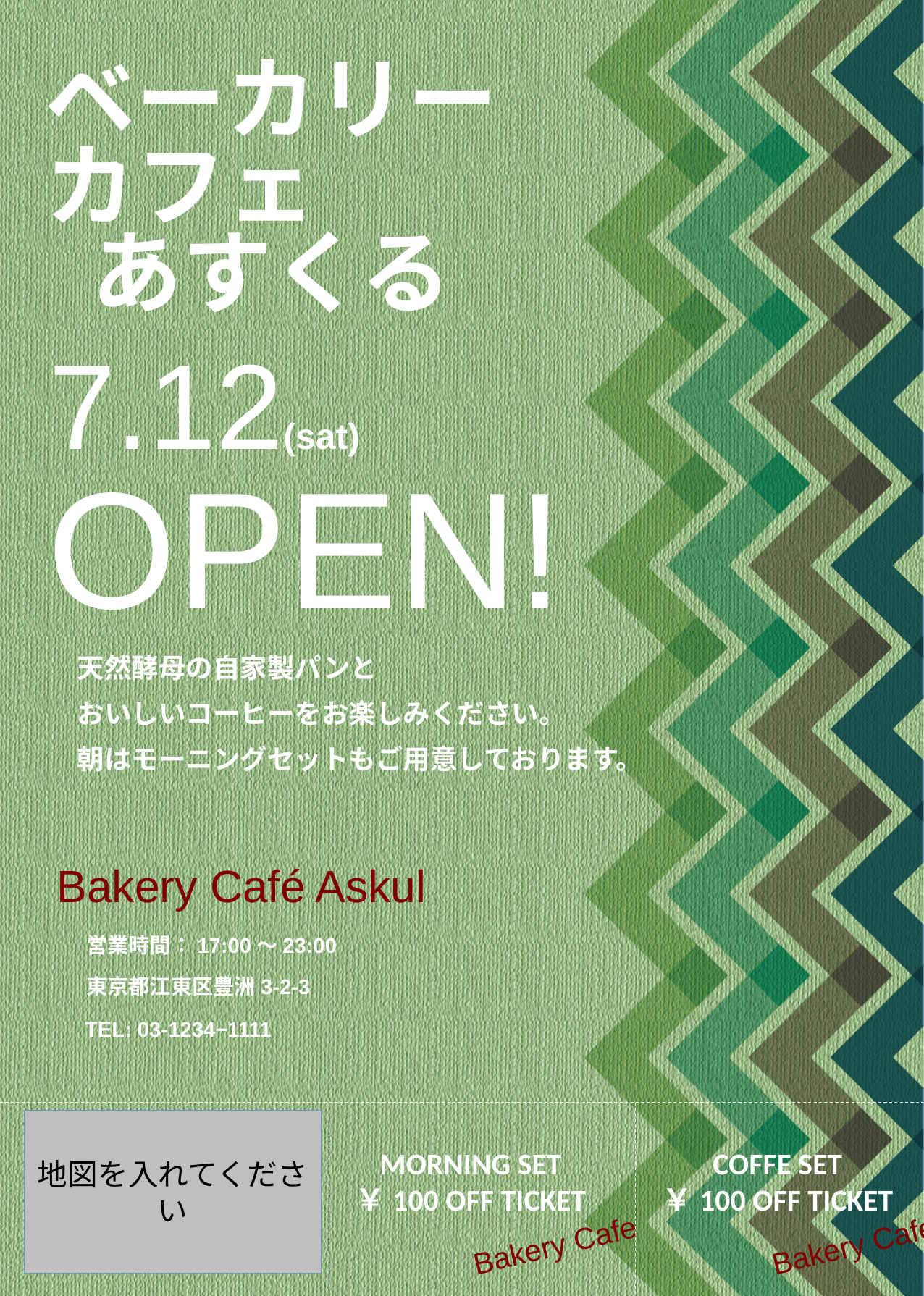

ベーカリー
カフェ
あすくる
7.12(sat)
OPEN!
天然酵母の自家製パンと
おいしいコーヒーをお楽しみください。
朝はモーニングセットもご用意しております。
Bakery Café Askul
営業時間：17:00～23:00
東京都江東区豊洲3-2-3
TEL: 03-1234−1111
地図を入れてください
MORNING SET
￥100 OFF TICKET
COFFE SET
￥100 OFF TICKET
Bakery Cafe
Bakery Cafe